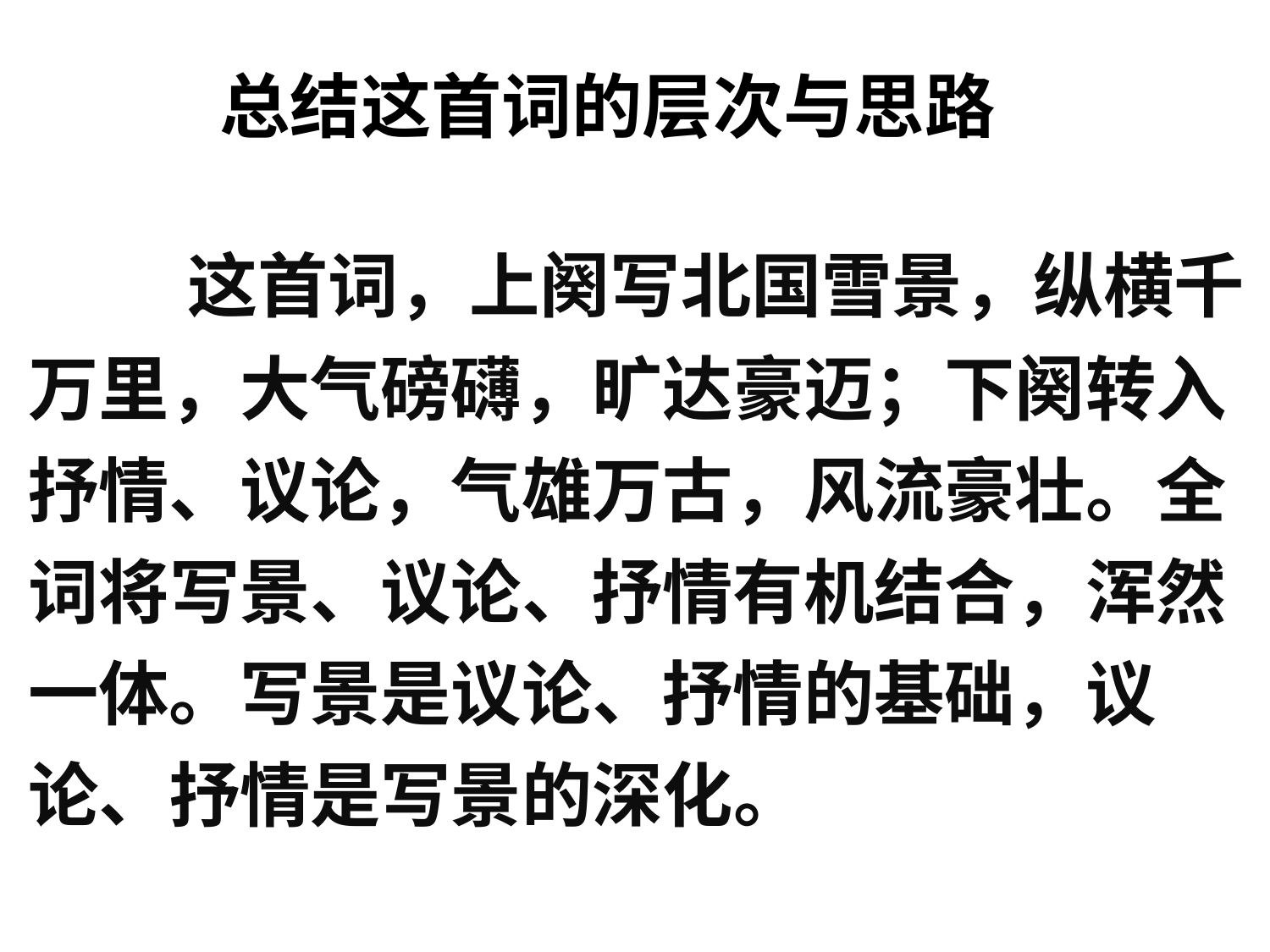

总结这首词的层次与思路
        这首词，上阕写北国雪景，纵横千万里，大气磅礴，旷达豪迈；下阕转入抒情、议论，气雄万古，风流豪壮。全词将写景、议论、抒情有机结合，浑然一体。写景是议论、抒情的基础，议论、抒情是写景的深化。